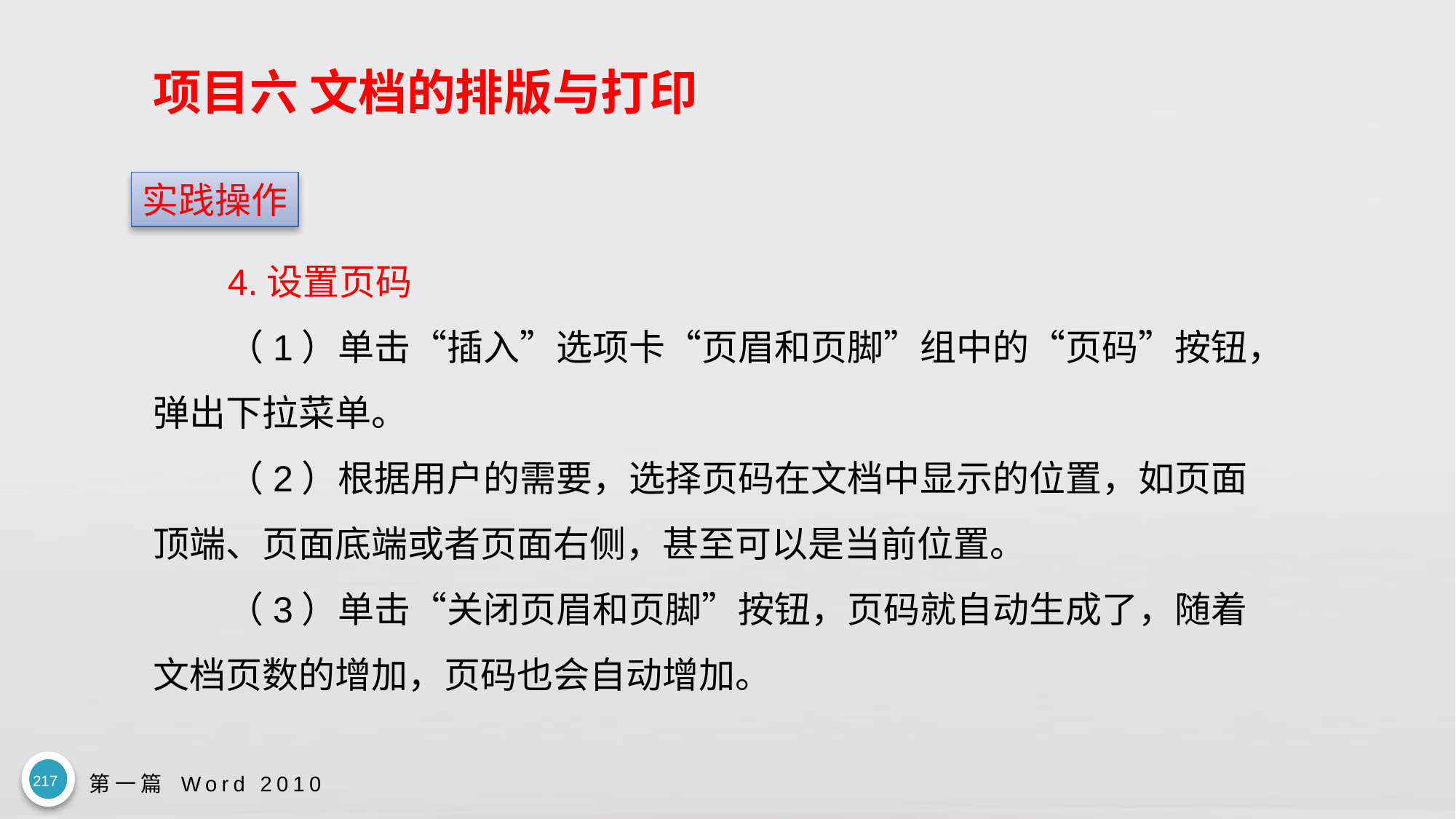

# 项目六 文档的排版与打印
实践操作
4.设置页码
（1）单击“插入”选项卡“页眉和页脚”组中的“页码”按钮，弹出下拉菜单。
（2）根据用户的需要，选择页码在文档中显示的位置，如页面顶端、页面底端或者页面右侧，甚至可以是当前位置。
（3）单击“关闭页眉和页脚”按钮，页码就自动生成了，随着文档页数的增加，页码也会自动增加。
217